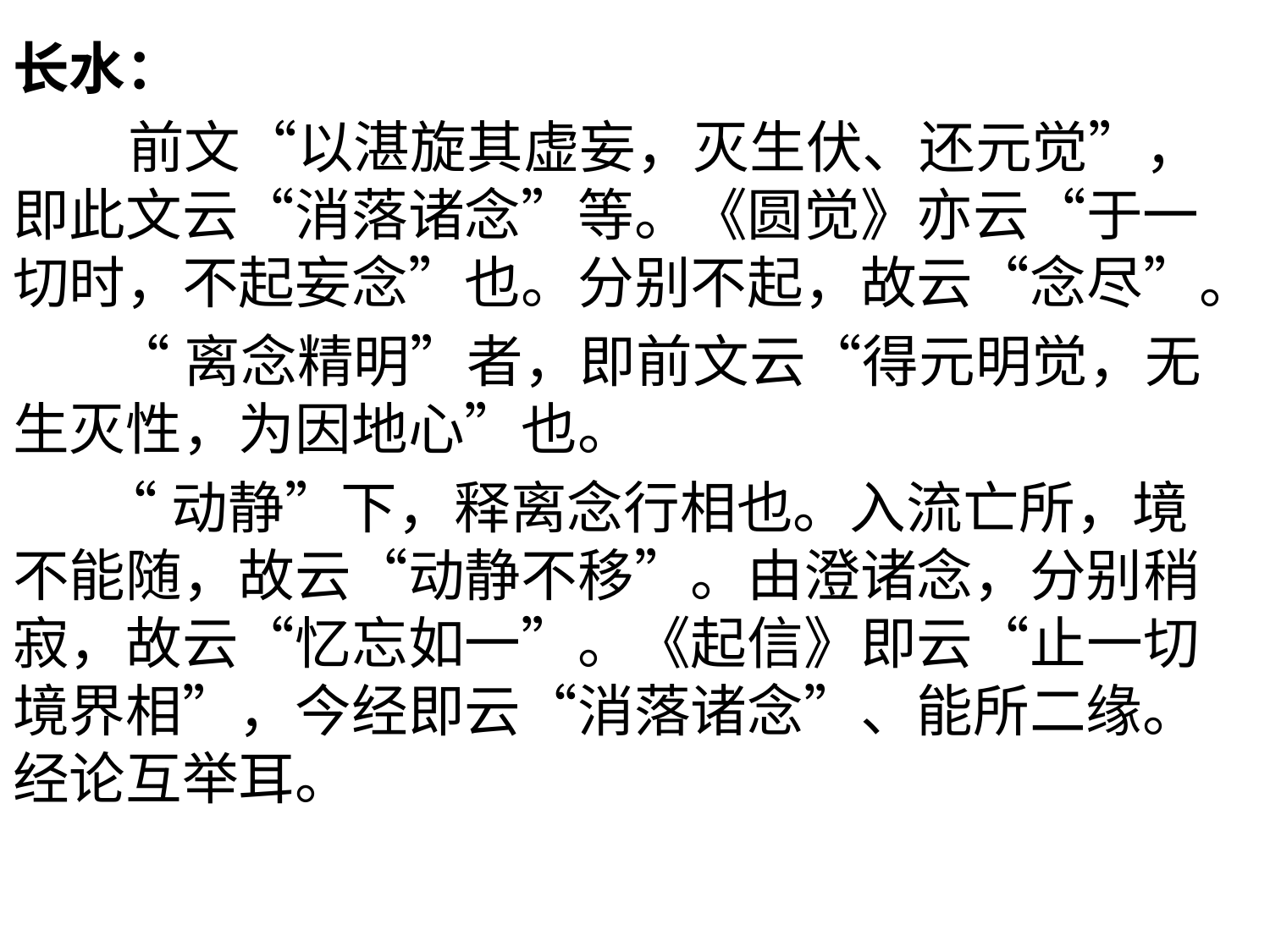

长水：
        前文“以湛旋其虚妄，灭生伏、还元觉”，即此文云“消落诸念”等。《圆觉》亦云“于一切时，不起妄念”也。分别不起，故云“念尽”。
        “离念精明”者，即前文云“得元明觉，无生灭性，为因地心”也。
       “动静”下，释离念行相也。入流亡所，境不能随，故云“动静不移”。由澄诸念，分别稍寂，故云“忆忘如一”。《起信》即云“止一切境界相”，今经即云“消落诸念”、能所二缘。经论互举耳。